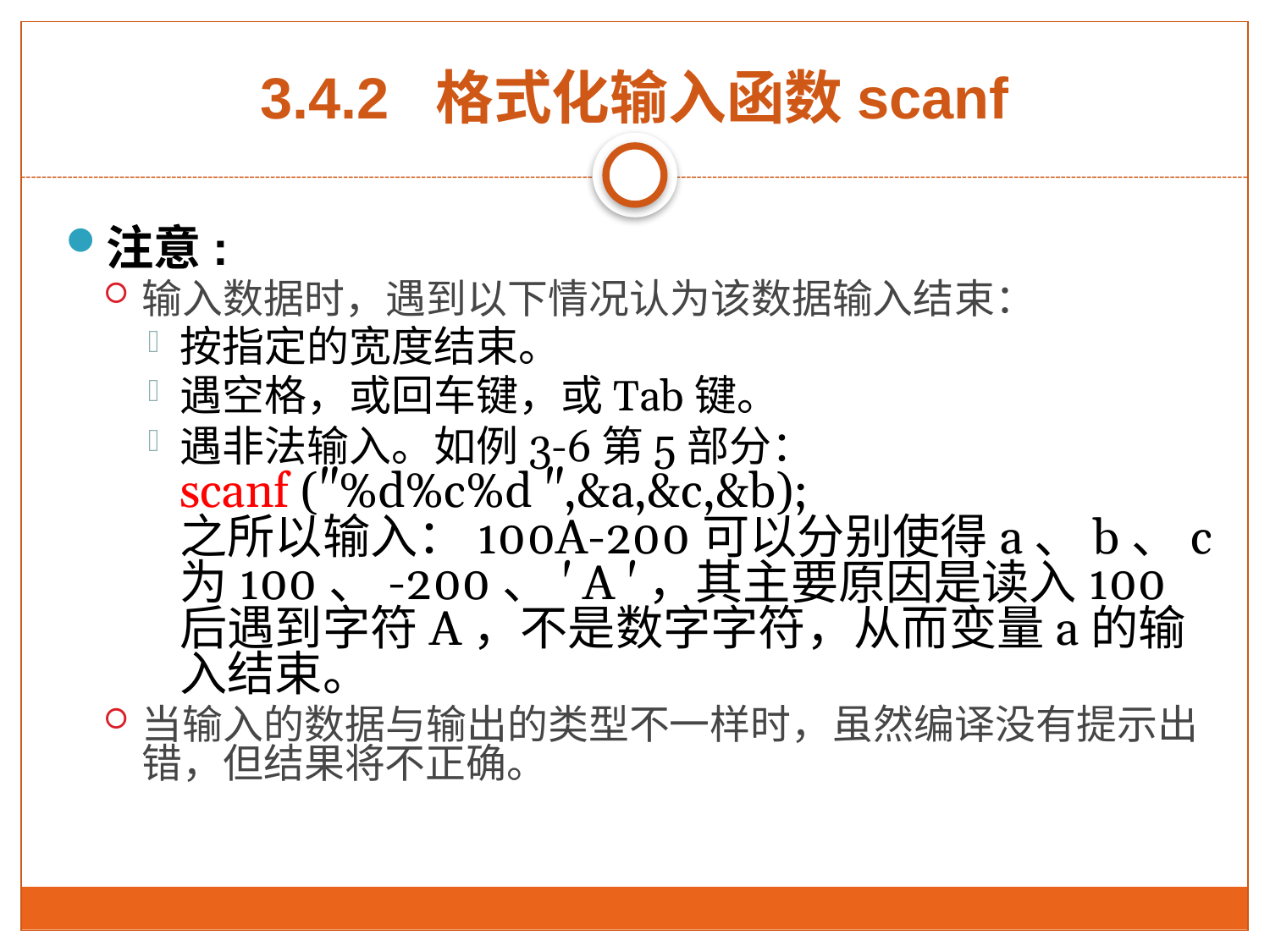

# 3.4.2  格式化输入函数scanf
注意:
输入数据时，遇到以下情况认为该数据输入结束：
按指定的宽度结束。
遇空格，或回车键，或Tab键。
遇非法输入。如例3-6第5部分：
scanf ("%d%c%d ",&a,&c,&b);
之所以输入：100A-200可以分别使得a、b、c为100、-200、' A '，其主要原因是读入100后遇到字符A，不是数字字符，从而变量a的输入结束。
当输入的数据与输出的类型不一样时，虽然编译没有提示出错，但结果将不正确。